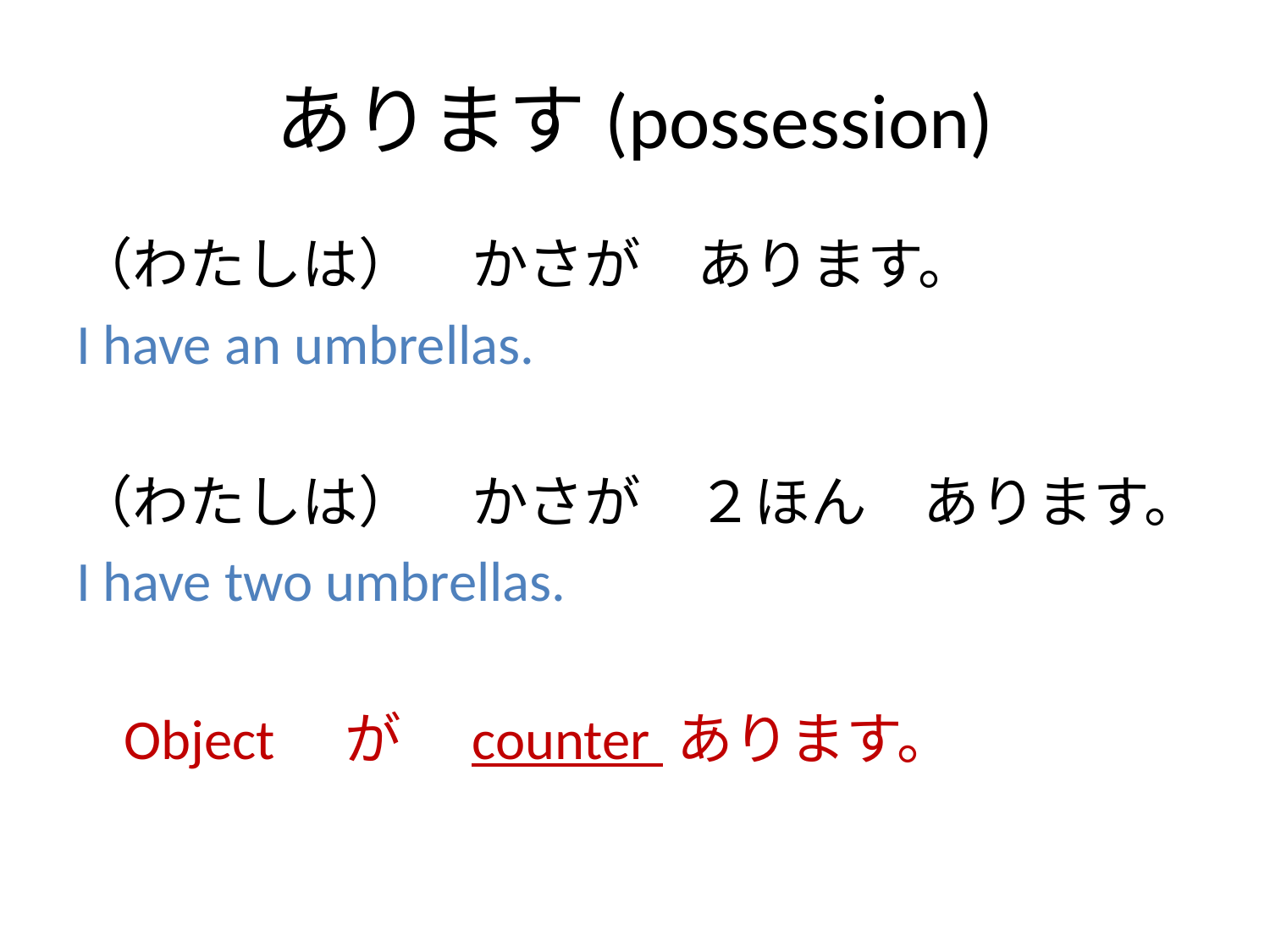

# あります(possession)
（わたしは）　かさが　あります。
I have an umbrellas.

（わたしは）　かさが　２ほん　あります。
I have two umbrellas.

	Object　が　counter あります。